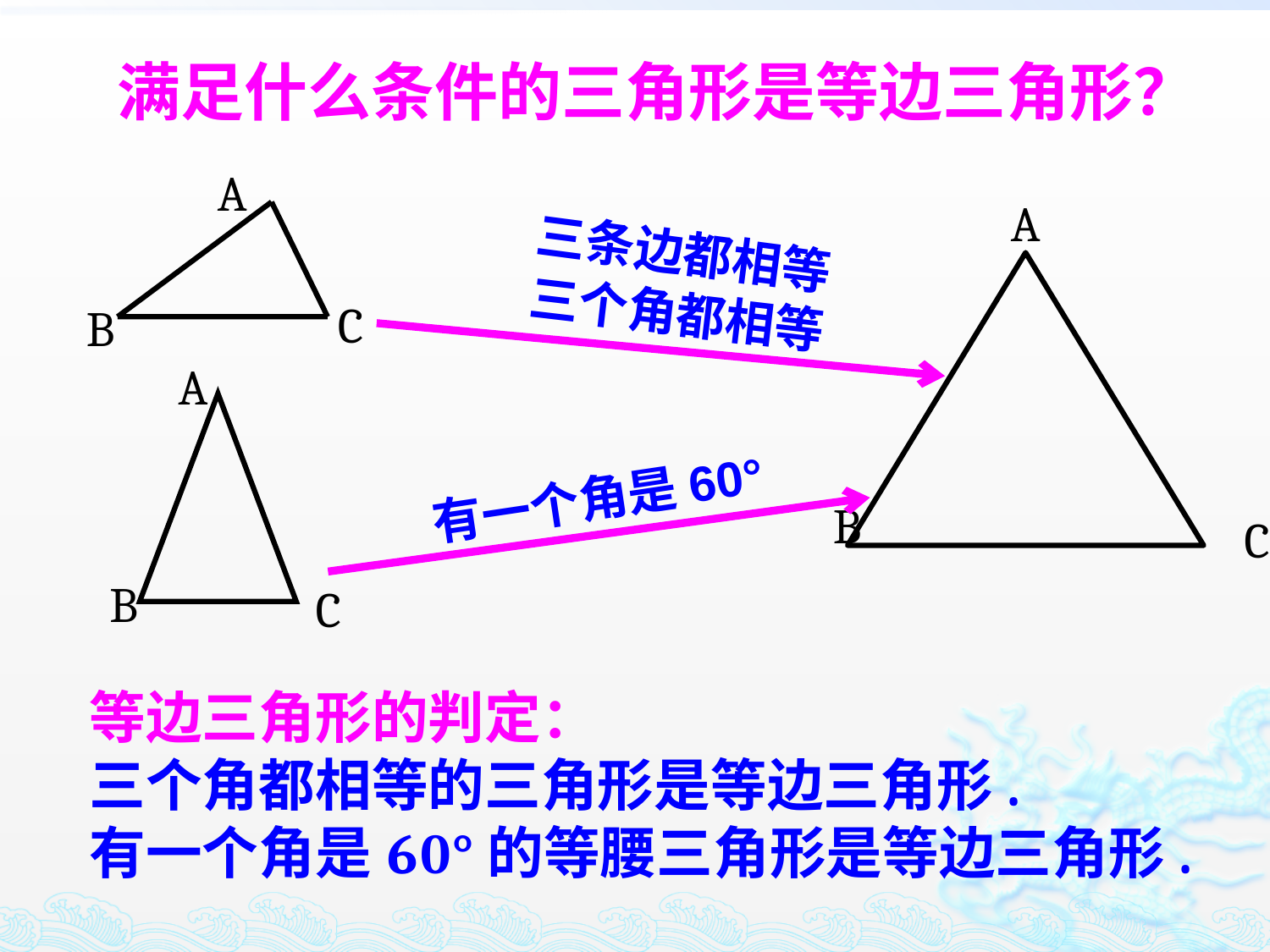

满足什么条件的三角形是等边三角形？
A

C
B
A

B
C
三条边都相等
三个角都相等
A

B
C
有一个角是60°
等边三角形的判定：
三个角都相等的三角形是等边三角形.
有一个角是60°的等腰三角形是等边三角形.